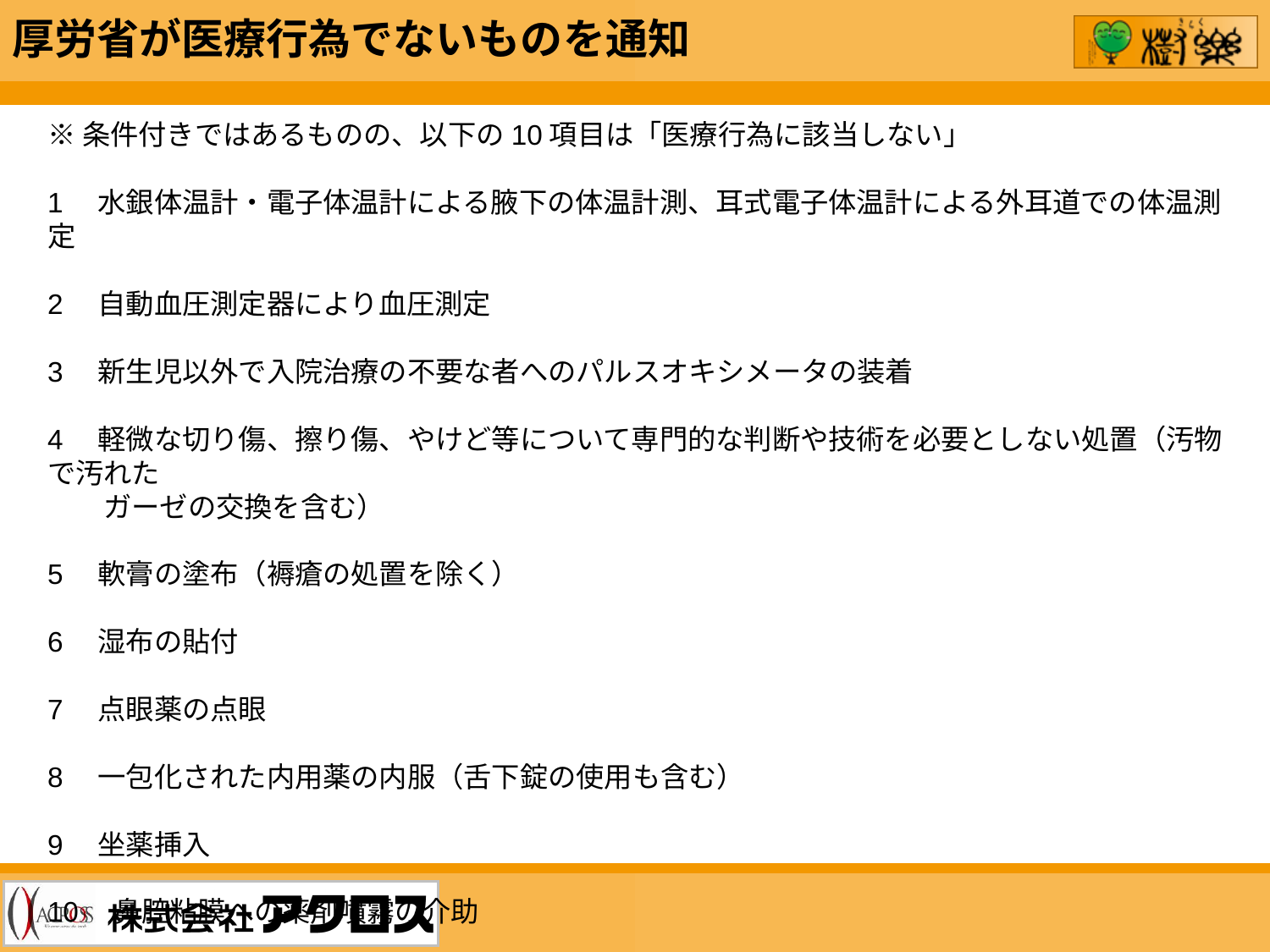

厚労省が医療行為でないものを通知
※条件付きではあるものの、以下の10項目は「医療行為に該当しない」

1　水銀体温計・電子体温計による腋下の体温計測、耳式電子体温計による外耳道での体温測定

2　自動血圧測定器により血圧測定

3　新生児以外で入院治療の不要な者へのパルスオキシメータの装着

4　軽微な切り傷、擦り傷、やけど等について専門的な判断や技術を必要としない処置（汚物で汚れた
　　ガーゼの交換を含む）

5　軟膏の塗布（褥瘡の処置を除く）

6　湿布の貼付

7　点眼薬の点眼

8　一包化された内用薬の内服（舌下錠の使用も含む）

9　坐薬挿入

10　鼻腔粘膜への薬剤噴霧の介助